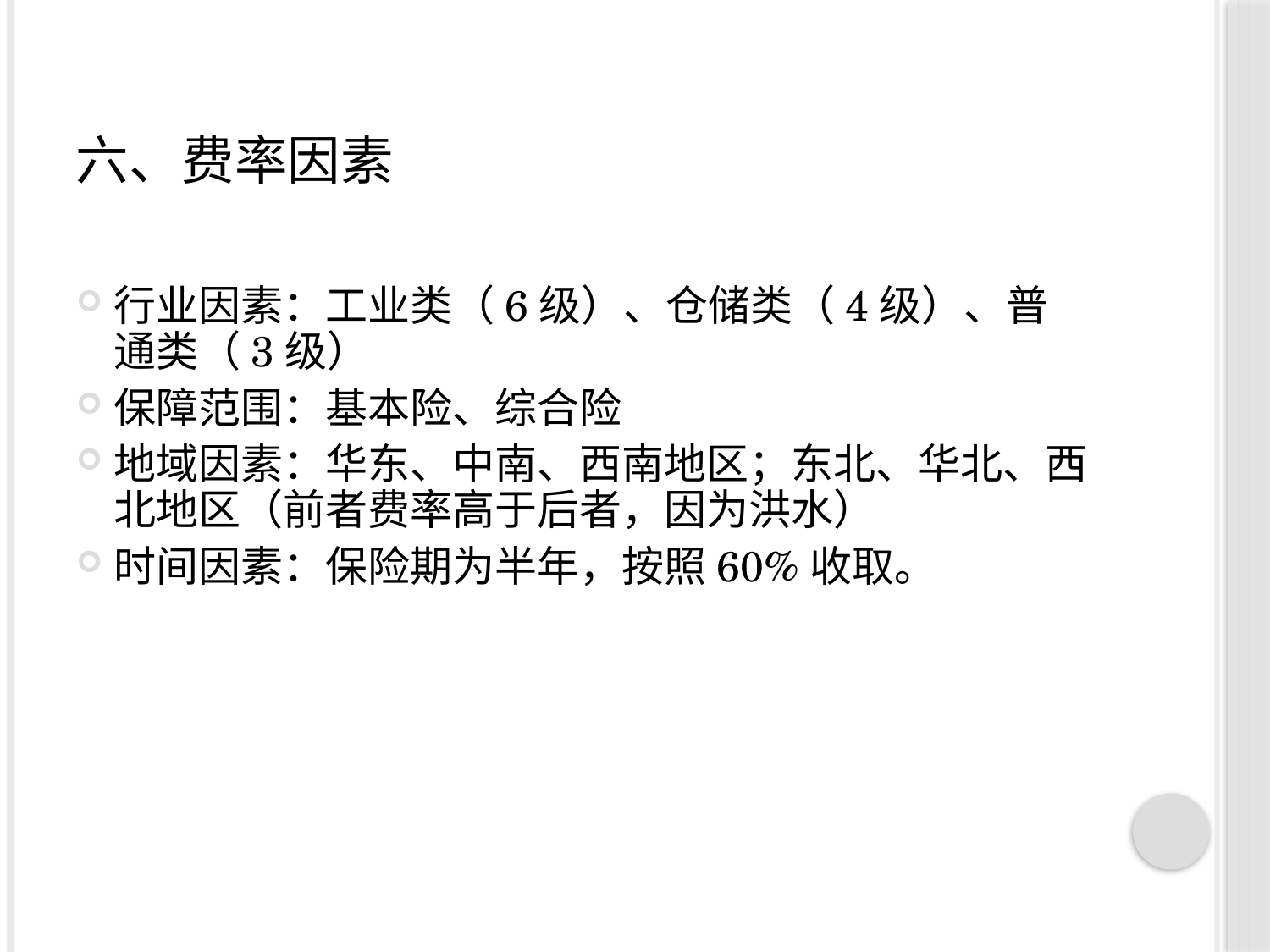

# 六、费率因素

行业因素：工业类（6级）、仓储类（4级）、普通类（3级）
保障范围：基本险、综合险
地域因素：华东、中南、西南地区；东北、华北、西北地区（前者费率高于后者，因为洪水）
时间因素：保险期为半年，按照60%收取。